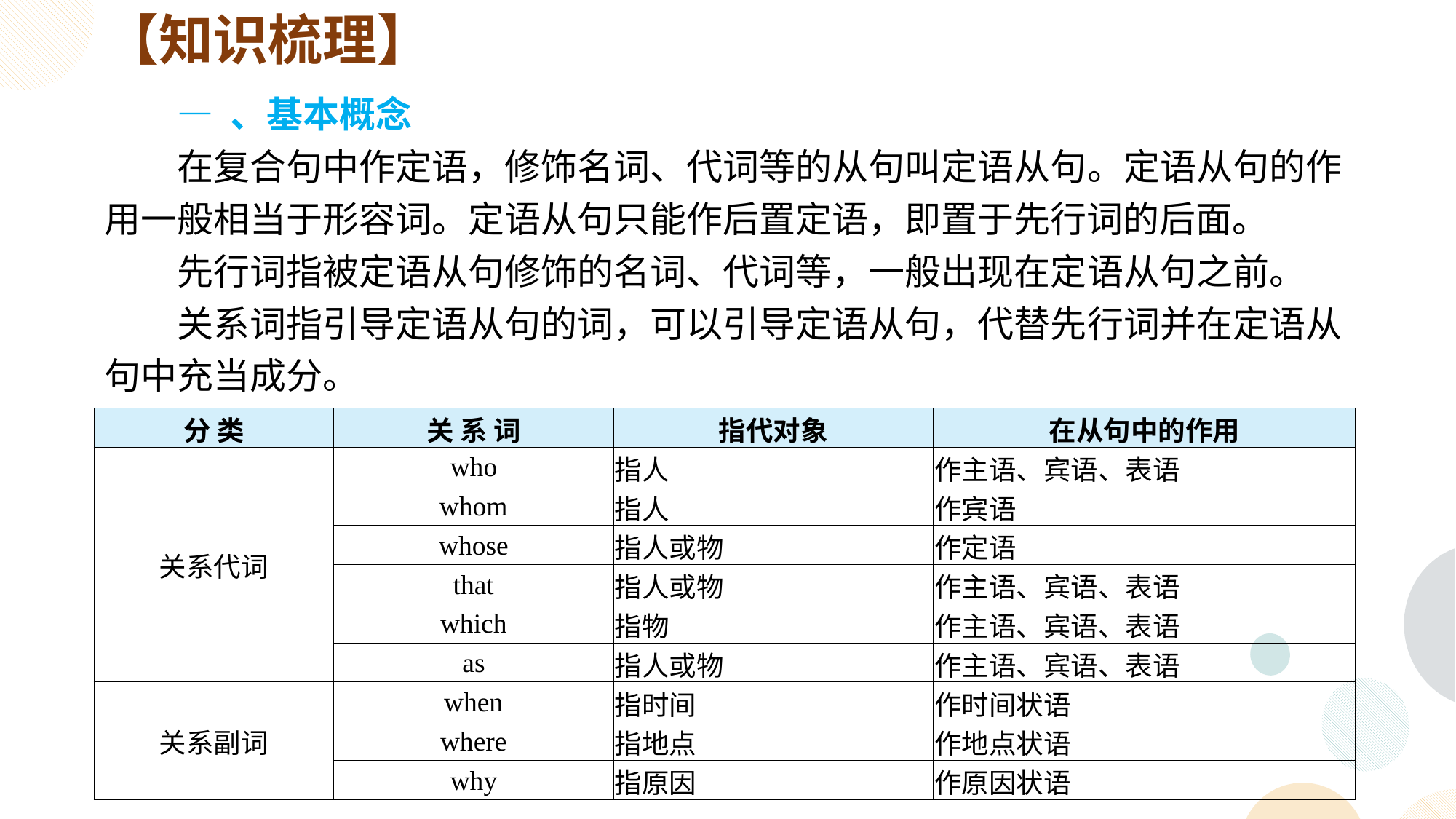

【知识梳理】

— 、基本概念
在复合句中作定语，修饰名词、代词等的从句叫定语从句。定语从句的作用一般相当于形容词。定语从句只能作后置定语，即置于先行词的后面。
先行词指被定语从句修饰的名词、代词等，一般出现在定语从句之前。
关系词指引导定语从句的词，可以引导定语从句，代替先行词并在定语从句中充当成分。
| 分 类 | 关 系 词 | 指代对象 | 在从句中的作用 |
| --- | --- | --- | --- |
| 关系代词 | who | 指人 | 作主语、宾语、表语 |
|  | whom | 指人 | 作宾语 |
|  | whose | 指人或物 | 作定语 |
|  | that | 指人或物 | 作主语、宾语、表语 |
|  | which | 指物 | 作主语、宾语、表语 |
|  | as | 指人或物 | 作主语、宾语、表语 |
| 关系副词 | when | 指时间 | 作时间状语 |
|  | where | 指地点 | 作地点状语 |
|  | why | 指原因 | 作原因状语 |